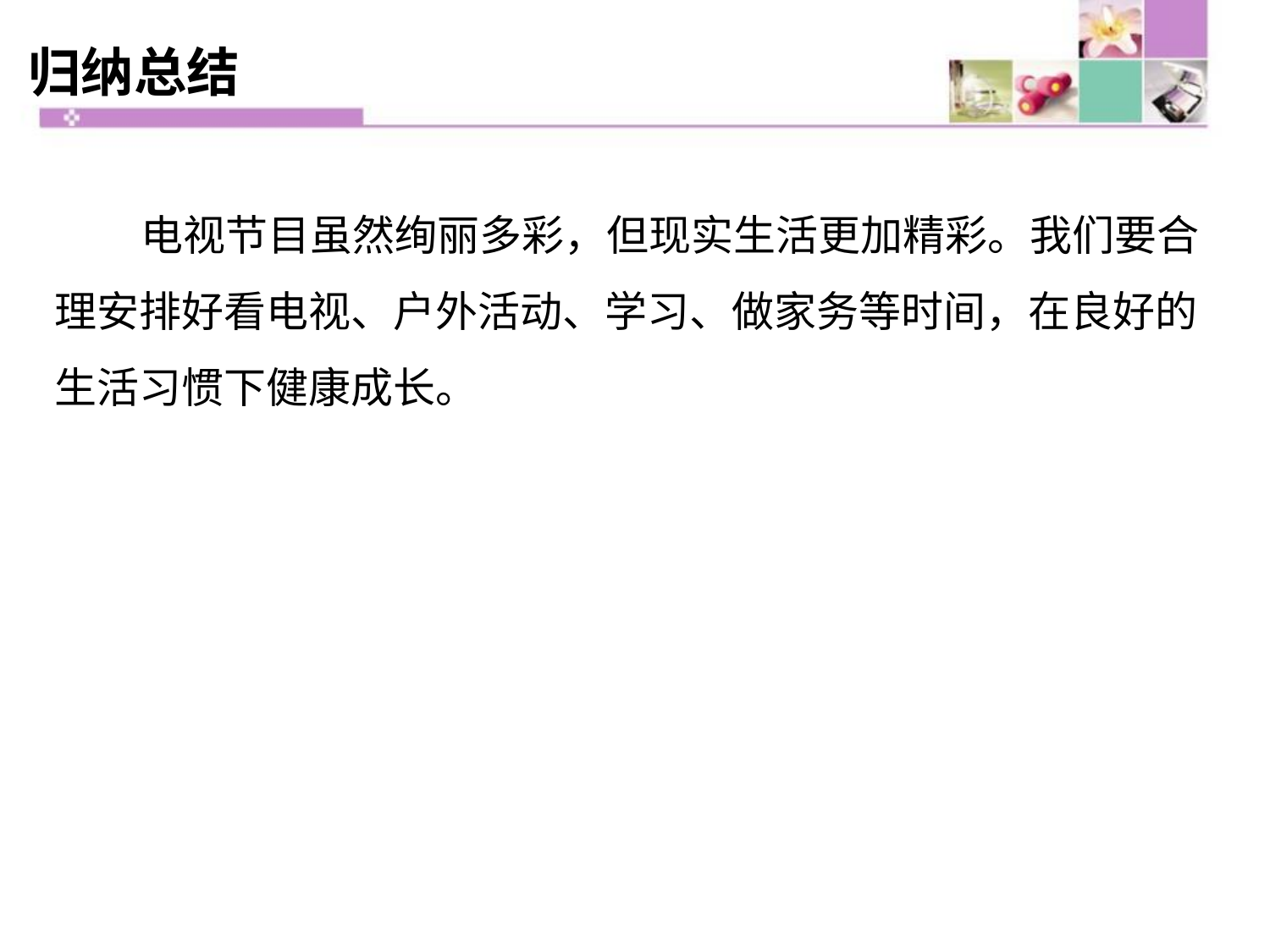

# 归纳总结
电视节目虽然绚丽多彩，但现实生活更加精彩。我们要合理安排好看电视、户外活动、学习、做家务等时间，在良好的生活习惯下健康成长。